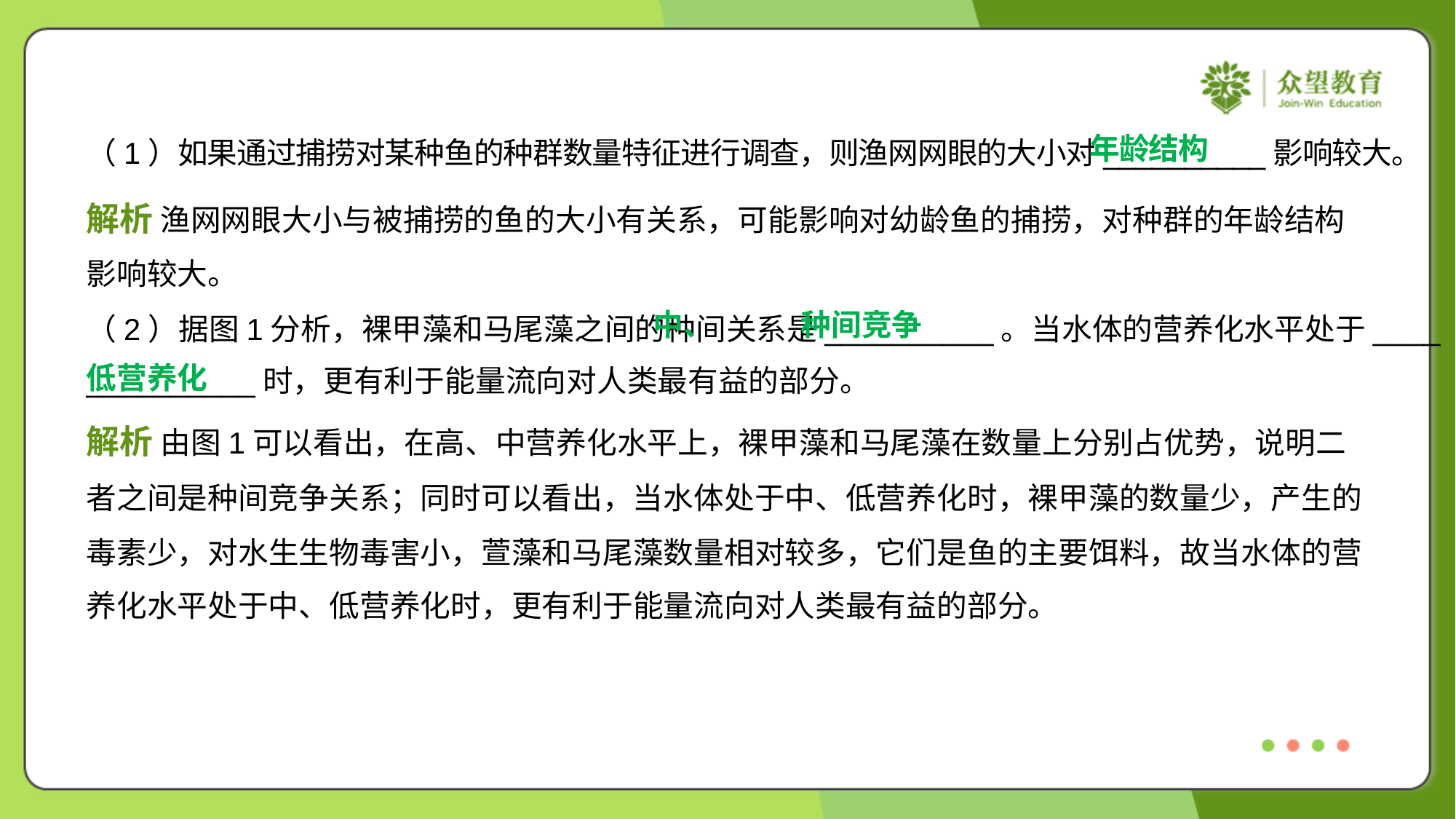

年龄结构
（1）如果通过捕捞对某种鱼的种群数量特征进行调查，则渔网网眼的大小对__________影响较大。
解析 渔网网眼大小与被捕捞的鱼的大小有关系，可能影响对幼龄鱼的捕捞，对种群的年龄结构
影响较大。
                                                                                 中、
低营养化
种间竞争
（2）据图1分析，裸甲藻和马尾藻之间的种间关系是__________。当水体的营养化水平处于____
__________时，更有利于能量流向对人类最有益的部分。
解析 由图1可以看出，在高、中营养化水平上，裸甲藻和马尾藻在数量上分别占优势，说明二
者之间是种间竞争关系；同时可以看出，当水体处于中、低营养化时，裸甲藻的数量少，产生的
毒素少，对水生生物毒害小，萱藻和马尾藻数量相对较多，它们是鱼的主要饵料，故当水体的营
养化水平处于中、低营养化时，更有利于能量流向对人类最有益的部分。